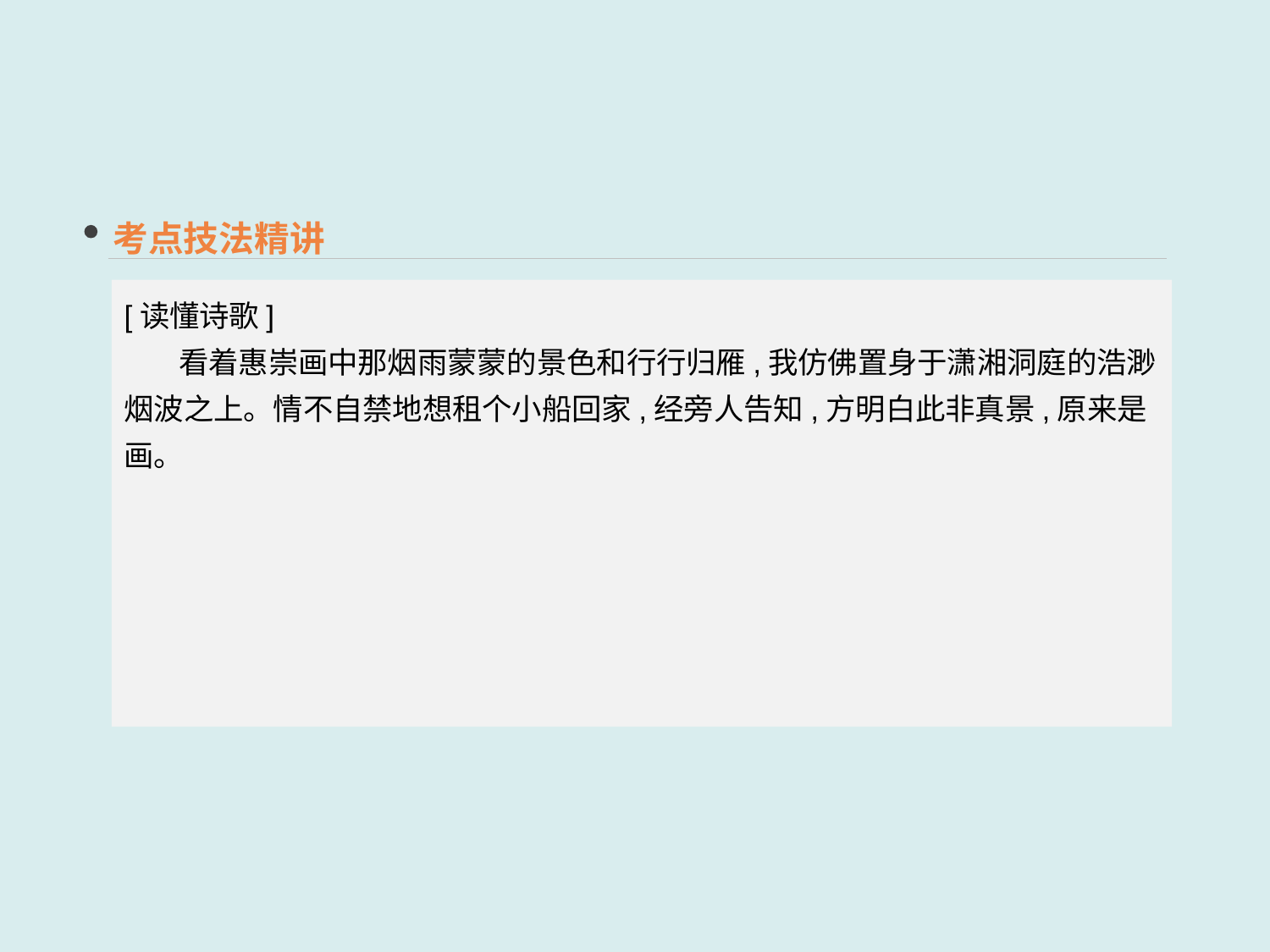

考点技法精讲

[读懂诗歌]
       看着惠崇画中那烟雨蒙蒙的景色和行行归雁,我仿佛置身于潇湘洞庭的浩渺烟波之上。情不自禁地想租个小船回家,经旁人告知,方明白此非真景,原来是画。